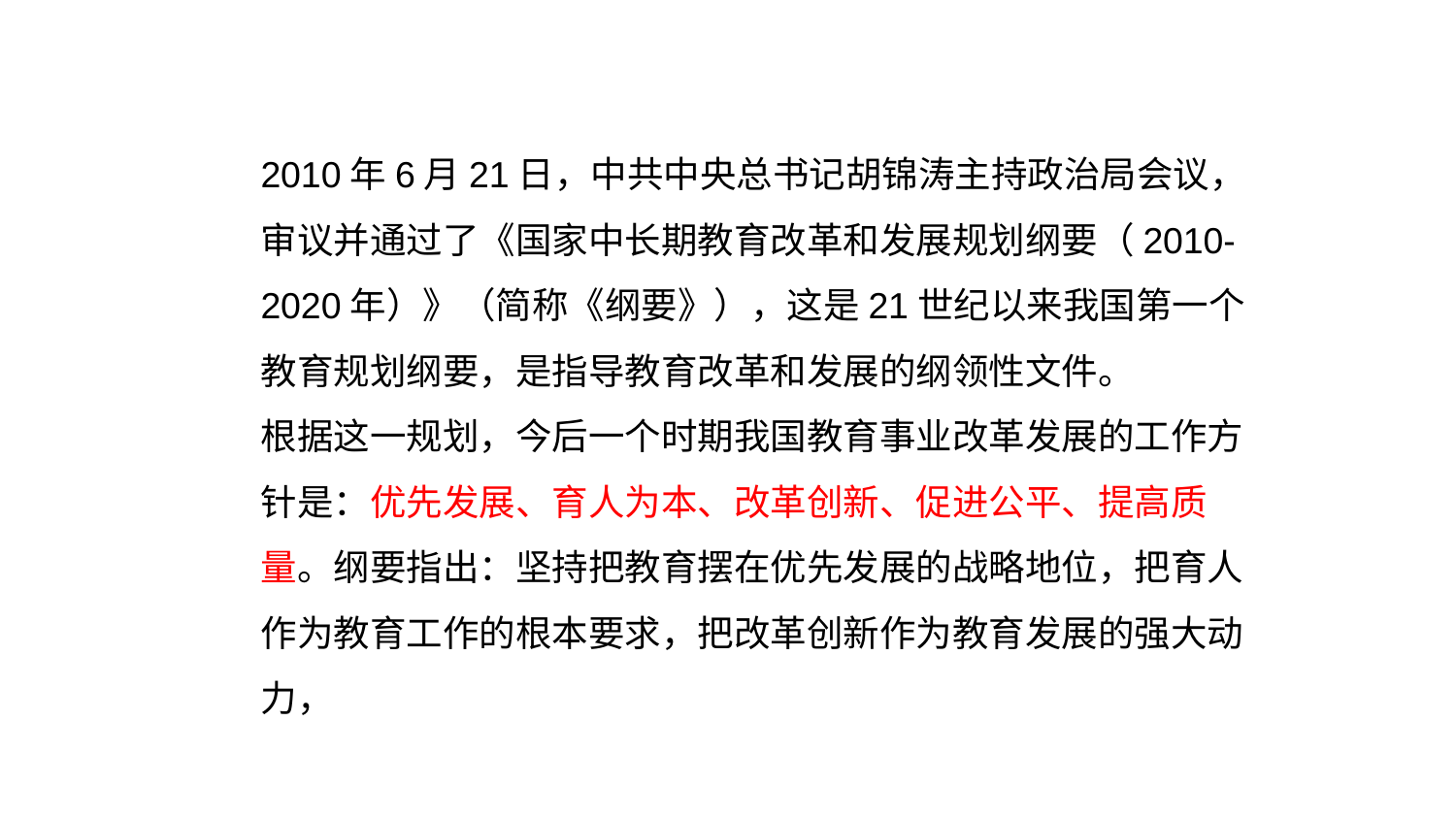

2010年6月21日，中共中央总书记胡锦涛主持政治局会议，审议并通过了《国家中长期教育改革和发展规划纲要（2010-2020年）》（简称《纲要》），这是21世纪以来我国第一个教育规划纲要，是指导教育改革和发展的纲领性文件。
根据这一规划，今后一个时期我国教育事业改革发展的工作方针是：优先发展、育人为本、改革创新、促进公平、提高质量。纲要指出：坚持把教育摆在优先发展的战略地位，把育人作为教育工作的根本要求，把改革创新作为教育发展的强大动力，